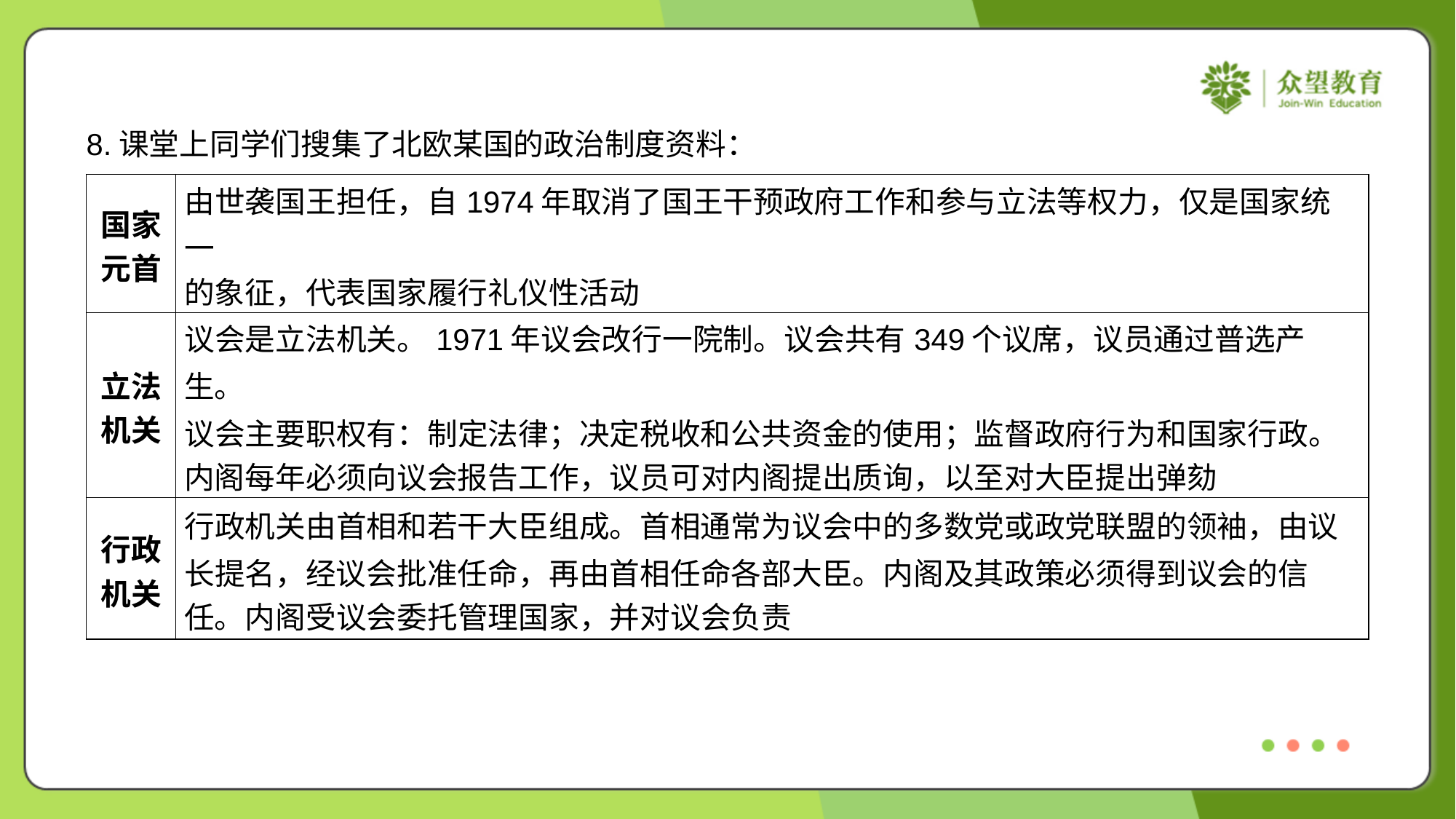

8.课堂上同学们搜集了北欧某国的政治制度资料：
| 国家 元首 | 由世袭国王担任，自1974年取消了国王干预政府工作和参与立法等权力，仅是国家统一 的象征，代表国家履行礼仪性活动 |
| --- | --- |
| 立法 机关 | 议会是立法机关。1971年议会改行一院制。议会共有349个议席，议员通过普选产生。 议会主要职权有：制定法律；决定税收和公共资金的使用；监督政府行为和国家行政。 内阁每年必须向议会报告工作，议员可对内阁提出质询，以至对大臣提出弹劾 |
| 行政 机关 | 行政机关由首相和若干大臣组成。首相通常为议会中的多数党或政党联盟的领袖，由议 长提名，经议会批准任命，再由首相任命各部大臣。内阁及其政策必须得到议会的信 任。内阁受议会委托管理国家，并对议会负责 |